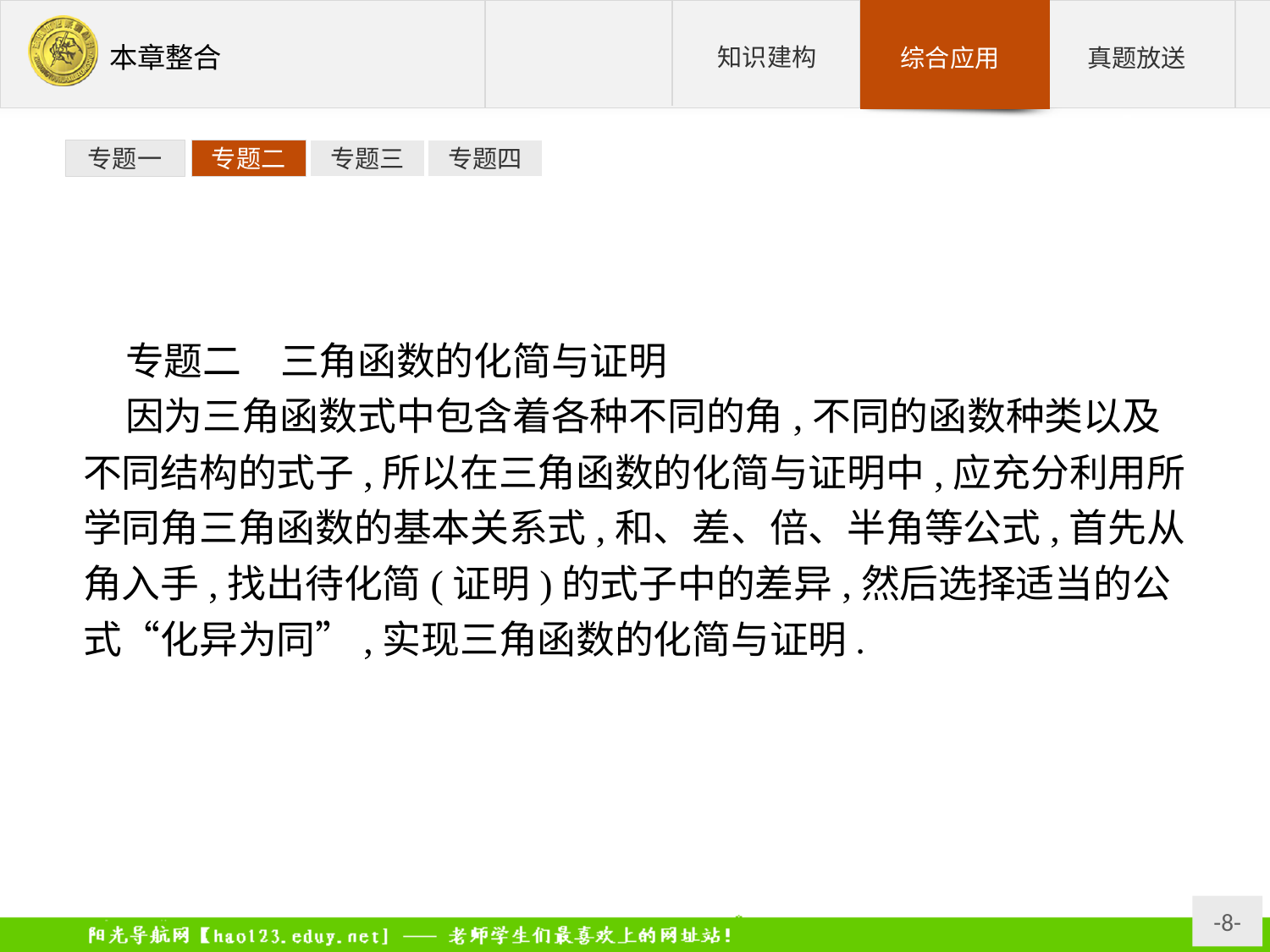

专题一
专题二
专题三
专题四
专题二　三角函数的化简与证明
因为三角函数式中包含着各种不同的角,不同的函数种类以及不同结构的式子,所以在三角函数的化简与证明中,应充分利用所学同角三角函数的基本关系式,和、差、倍、半角等公式,首先从角入手,找出待化简(证明)的式子中的差异,然后选择适当的公式“化异为同”,实现三角函数的化简与证明.